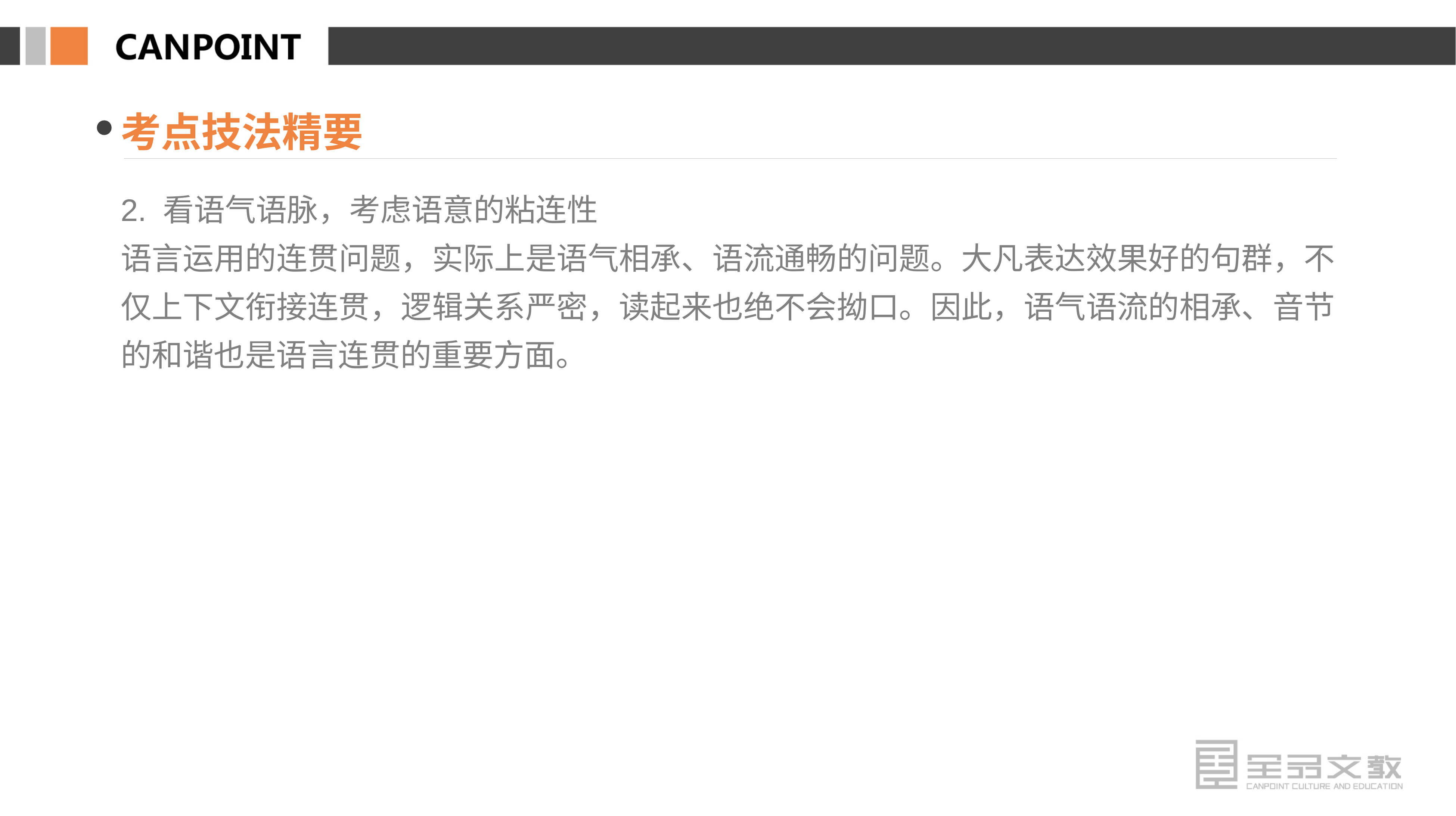

考点技法精要

2. 看语气语脉，考虑语意的粘连性
语言运用的连贯问题，实际上是语气相承、语流通畅的问题。大凡表达效果好的句群，不仅上下文衔接连贯，逻辑关系严密，读起来也绝不会拗口。因此，语气语流的相承、音节的和谐也是语言连贯的重要方面。